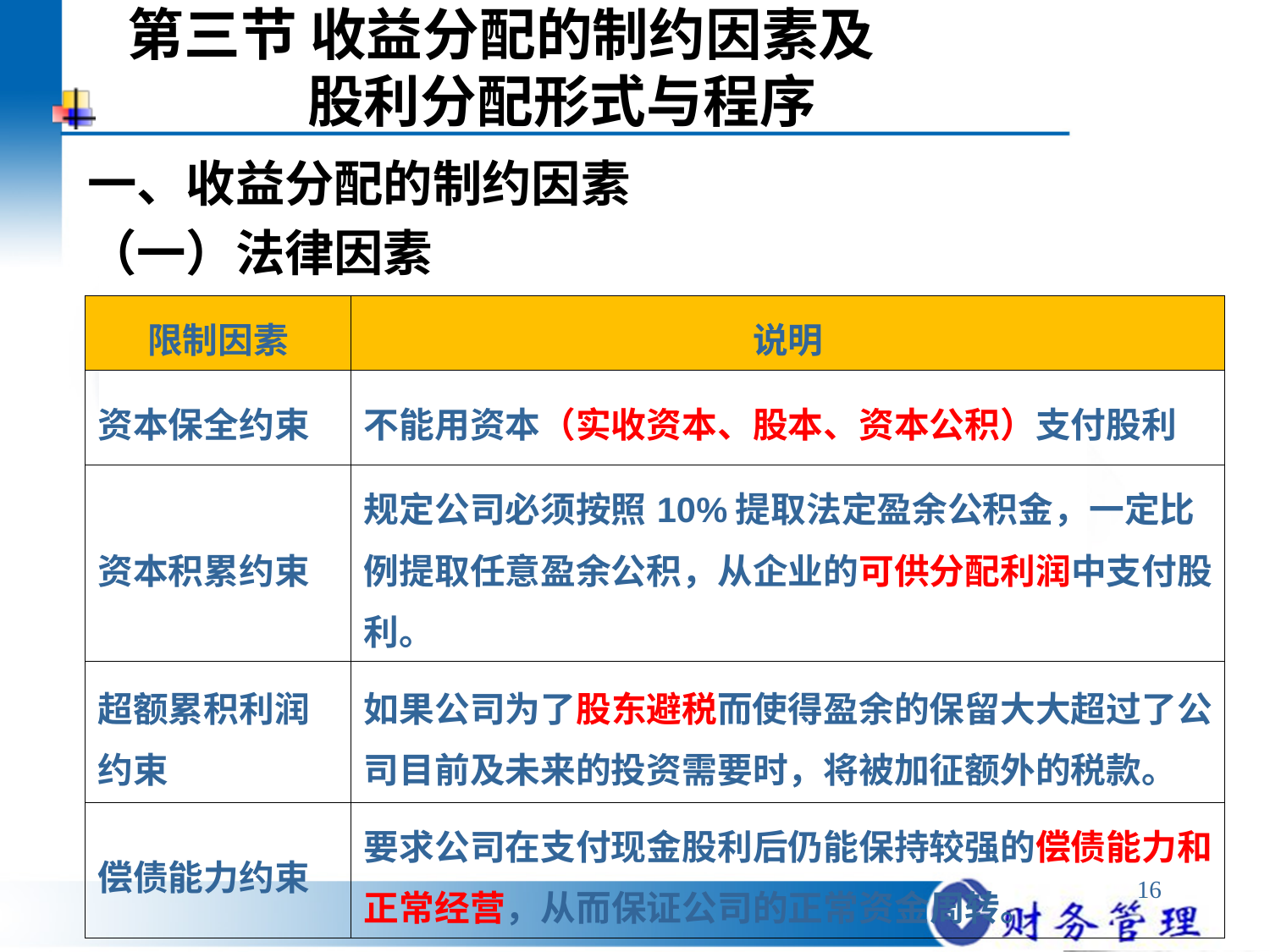

# 第三节 收益分配的制约因素及 股利分配形式与程序
一、收益分配的制约因素
（一）法律因素

| 限制因素 | 说明 |
| --- | --- |
| 资本保全约束 | 不能用资本（实收资本、股本、资本公积）支付股利 |
| 资本积累约束 | 规定公司必须按照10%提取法定盈余公积金，一定比例提取任意盈余公积，从企业的可供分配利润中支付股利。 |
| 超额累积利润约束 | 如果公司为了股东避税而使得盈余的保留大大超过了公司目前及未来的投资需要时，将被加征额外的税款。 |
| 偿债能力约束 | 要求公司在支付现金股利后仍能保持较强的偿债能力和正常经营，从而保证公司的正常资金周转。 |
16